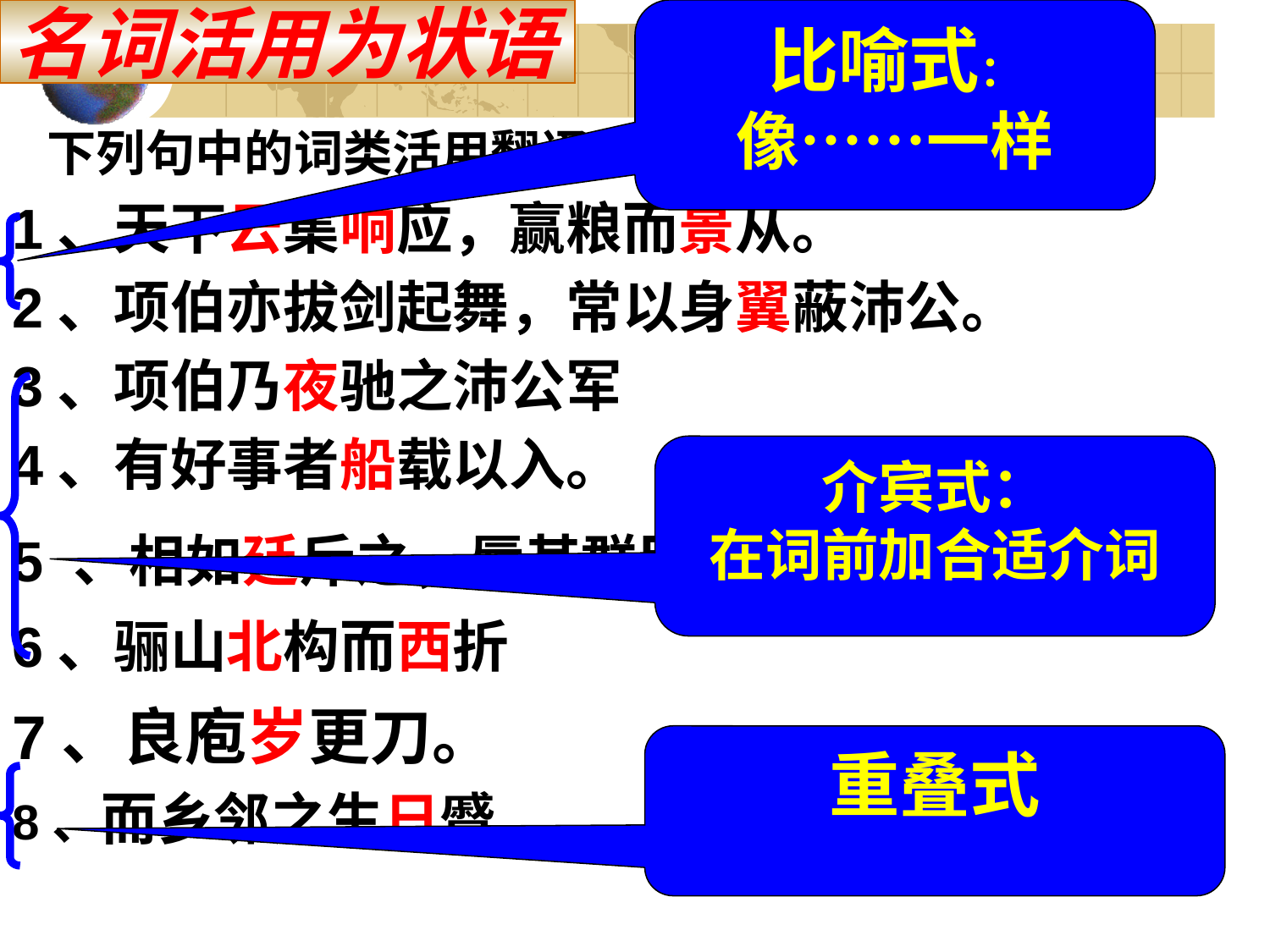

# 名词活用为状语
比喻式：
像……一样
下列句中的词类活用翻译时有什么规律？
1、天下云集响应，赢粮而景从。
2、项伯亦拔剑起舞，常以身翼蔽沛公。
3、项伯乃夜驰之沛公军
4、有好事者船载以入。
5 、相如廷斥之，辱其群臣。
6、骊山北构而西折
7、良庖岁更刀。
8、而乡邻之生日蹙。

介宾式：
在词前加合适介词
重叠式